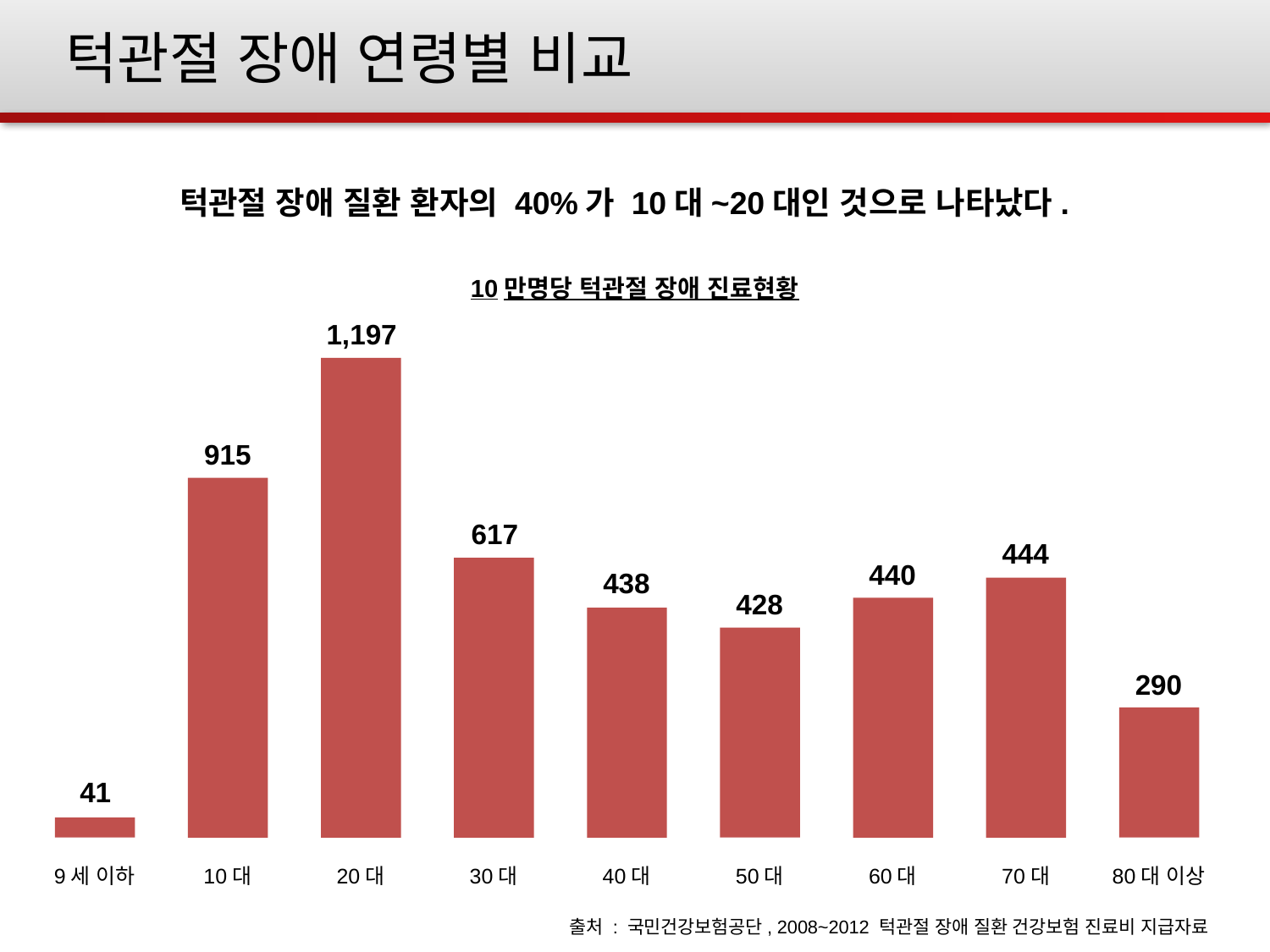

# 턱관절 장애 연령별 비교

턱관절 장애 질환 환자의 40%가 10대~20대인 것으로 나타났다.
10만명당 턱관절 장애 진료현황
1,197

915

617
444
440

438

428

290

41

9세 이하
10대
20대
30대
40대
50대
60대
70대
80대 이상
출처 : 국민건강보험공단, 2008~2012 턱관절 장애 질환 건강보험 진료비 지급자료